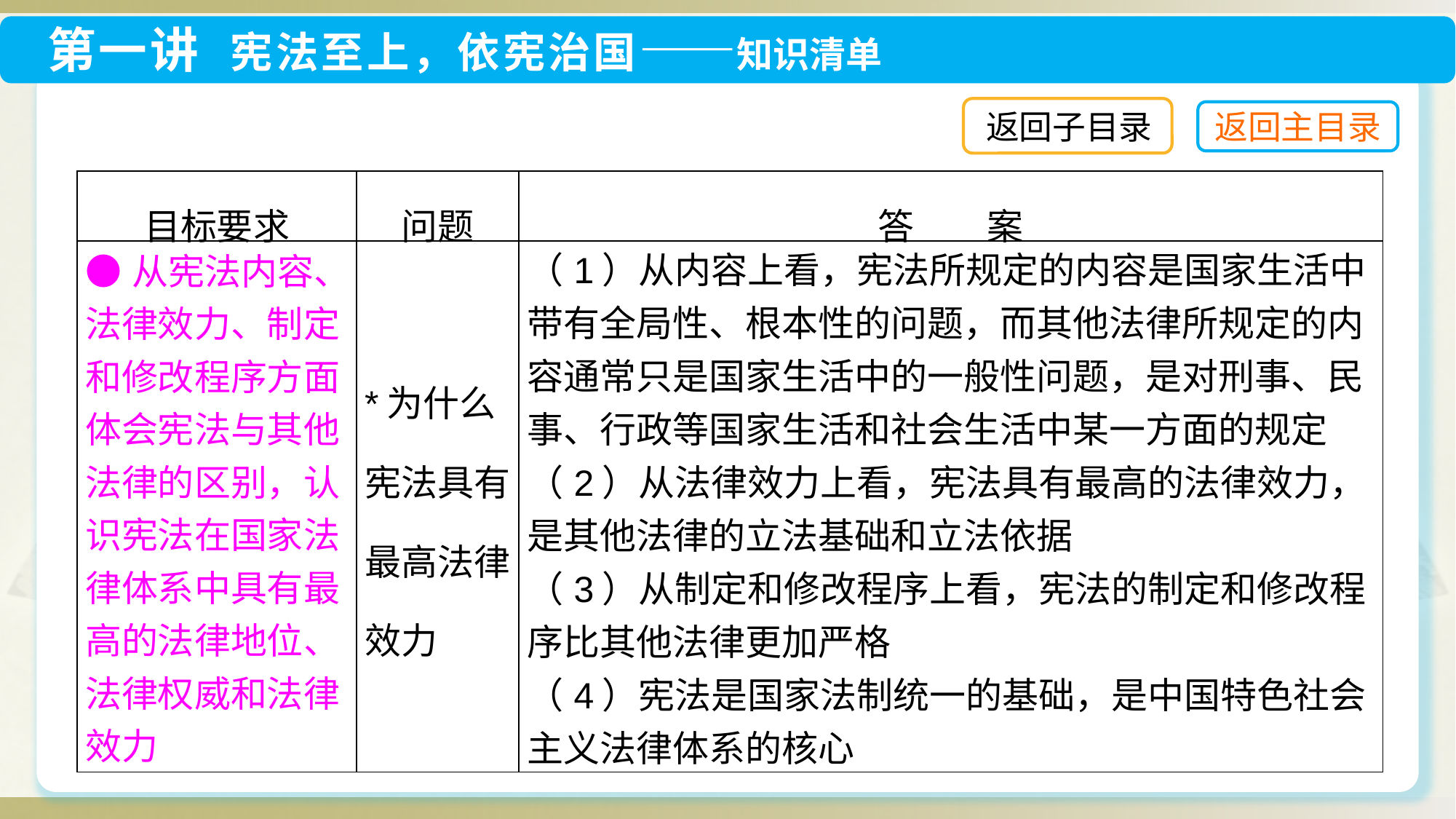

返回子目录
| 目标要求 | 问题 | 答　　案 |
| --- | --- | --- |
| ●从宪法内容、法律效力、制定和修改程序方面体会宪法与其他法律的区别，认识宪法在国家法律体系中具有最高的法律地位、法律权威和法律效力 | \*为什么宪法具有最高法律效力 | （1）从内容上看，宪法所规定的内容是国家生活中带有全局性、根本性的问题，而其他法律所规定的内容通常只是国家生活中的一般性问题，是对刑事、民事、行政等国家生活和社会生活中某一方面的规定 （2）从法律效力上看，宪法具有最高的法律效力，是其他法律的立法基础和立法依据 （3）从制定和修改程序上看，宪法的制定和修改程序比其他法律更加严格 （4）宪法是国家法制统一的基础，是中国特色社会主义法律体系的核心 |